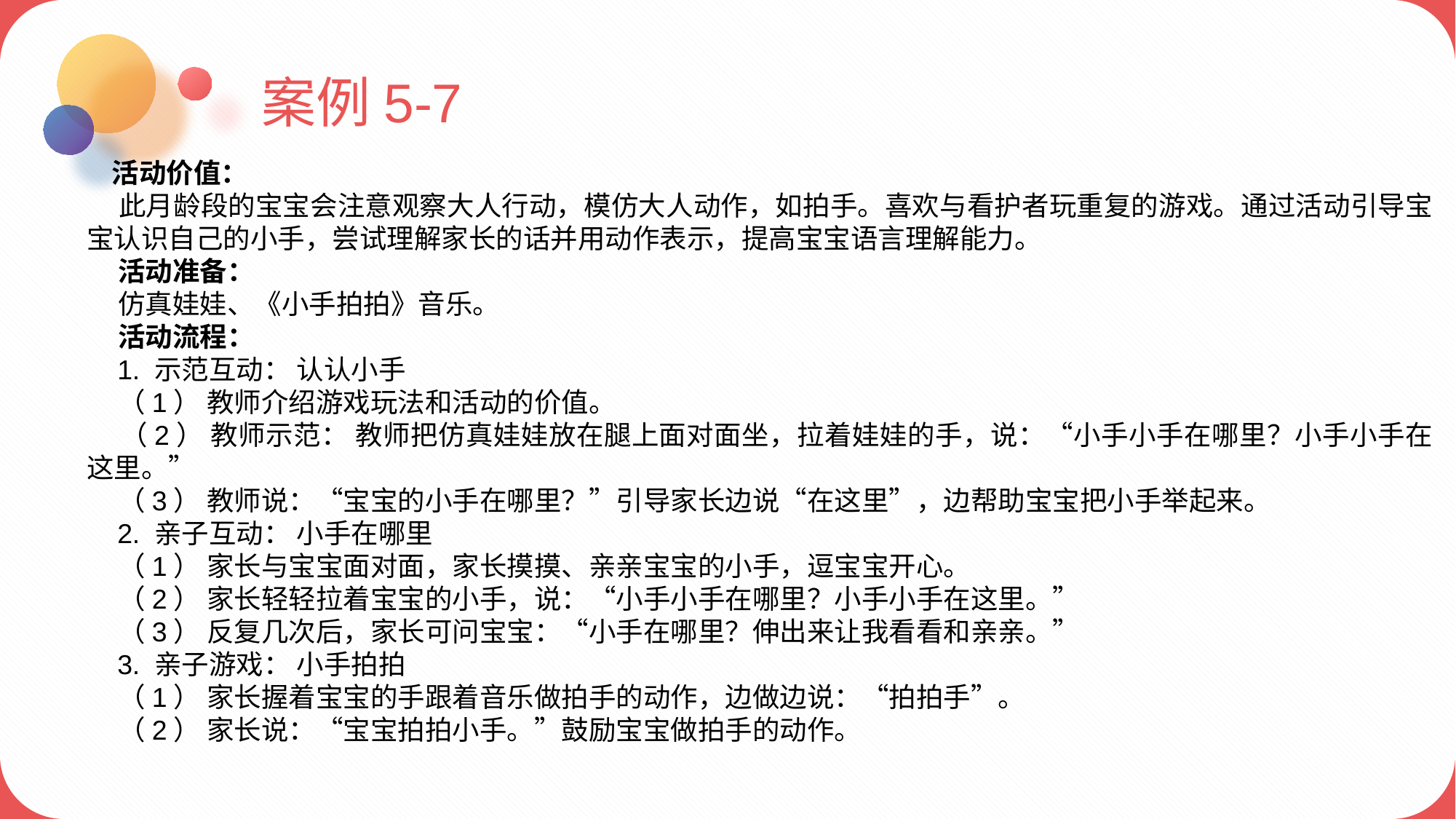

案例5-7
   活动价值：
    此月龄段的宝宝会注意观察大人行动，模仿大人动作，如拍手。喜欢与看护者玩重复的游戏。通过活动引导宝宝认识自己的小手，尝试理解家长的话并用动作表示，提高宝宝语言理解能力。
    活动准备：
    仿真娃娃、《小手拍拍》音乐。
    活动流程：
    1. 示范互动： 认认小手
    （1） 教师介绍游戏玩法和活动的价值。
    （2） 教师示范： 教师把仿真娃娃放在腿上面对面坐，拉着娃娃的手，说：“小手小手在哪里？小手小手在这里。”
    （3） 教师说：“宝宝的小手在哪里？”引导家长边说“在这里”，边帮助宝宝把小手举起来。
    2. 亲子互动： 小手在哪里
    （1） 家长与宝宝面对面，家长摸摸、亲亲宝宝的小手，逗宝宝开心。
    （2） 家长轻轻拉着宝宝的小手，说：“小手小手在哪里？小手小手在这里。”
    （3） 反复几次后，家长可问宝宝：“小手在哪里？伸出来让我看看和亲亲。”
    3. 亲子游戏： 小手拍拍
    （1） 家长握着宝宝的手跟着音乐做拍手的动作，边做边说：“拍拍手”。
    （2） 家长说：“宝宝拍拍小手。”鼓励宝宝做拍手的动作。